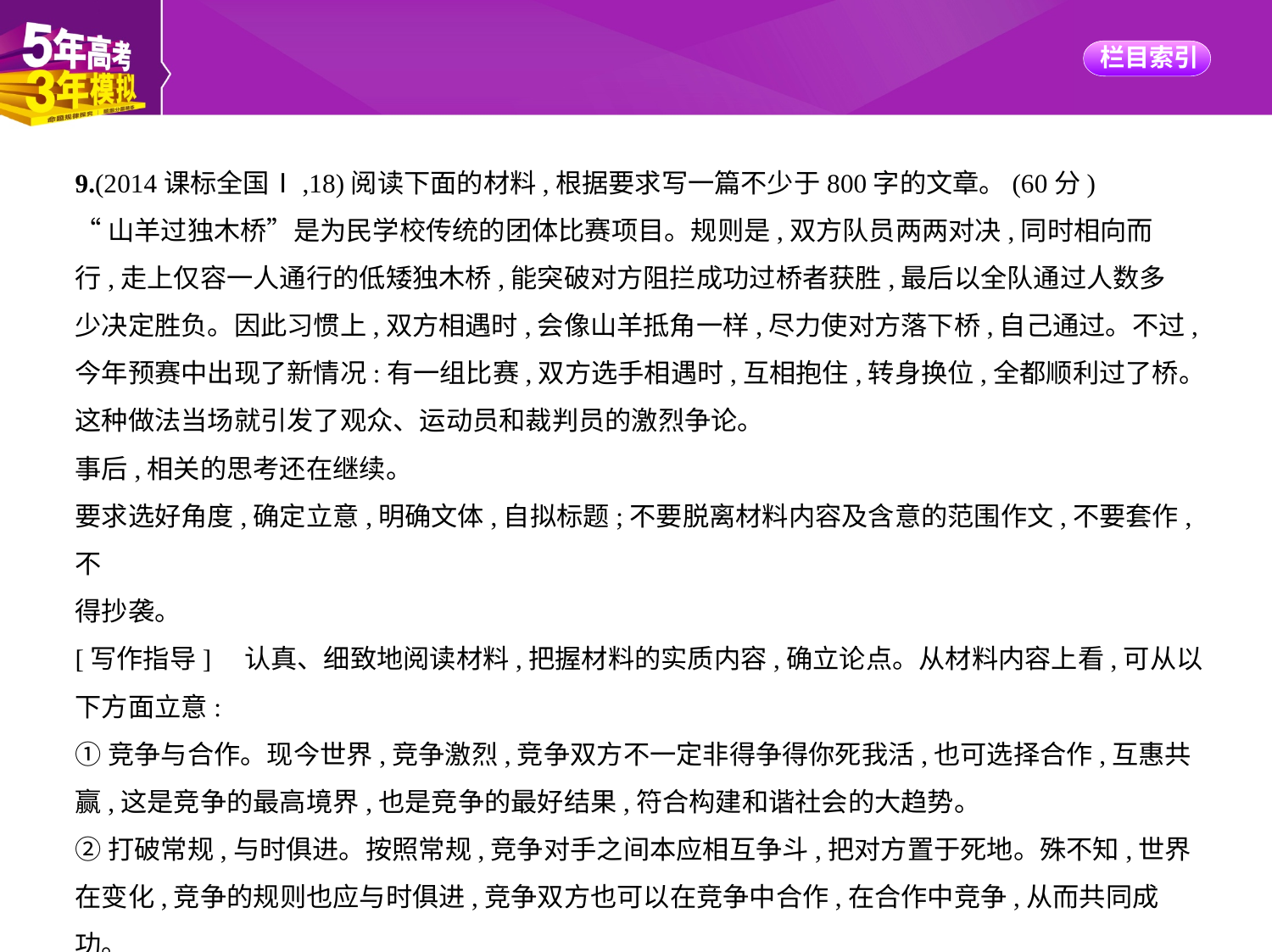

9.(2014课标全国Ⅰ,18)阅读下面的材料,根据要求写一篇不少于800字的文章。(60分)
“山羊过独木桥”是为民学校传统的团体比赛项目。规则是,双方队员两两对决,同时相向而
行,走上仅容一人通行的低矮独木桥,能突破对方阻拦成功过桥者获胜,最后以全队通过人数多
少决定胜负。因此习惯上,双方相遇时,会像山羊抵角一样,尽力使对方落下桥,自己通过。不过,
今年预赛中出现了新情况:有一组比赛,双方选手相遇时,互相抱住,转身换位,全都顺利过了桥。
这种做法当场就引发了观众、运动员和裁判员的激烈争论。
事后,相关的思考还在继续。
要求选好角度,确定立意,明确文体,自拟标题;不要脱离材料内容及含意的范围作文,不要套作,不
得抄袭。
[写作指导]　认真、细致地阅读材料,把握材料的实质内容,确立论点。从材料内容上看,可从以
下方面立意:
①竞争与合作。现今世界,竞争激烈,竞争双方不一定非得争得你死我活,也可选择合作,互惠共
赢,这是竞争的最高境界,也是竞争的最好结果,符合构建和谐社会的大趋势。
②打破常规,与时俱进。按照常规,竞争对手之间本应相互争斗,把对方置于死地。殊不知,世界
在变化,竞争的规则也应与时俱进,竞争双方也可以在竞争中合作,在合作中竞争,从而共同成功。